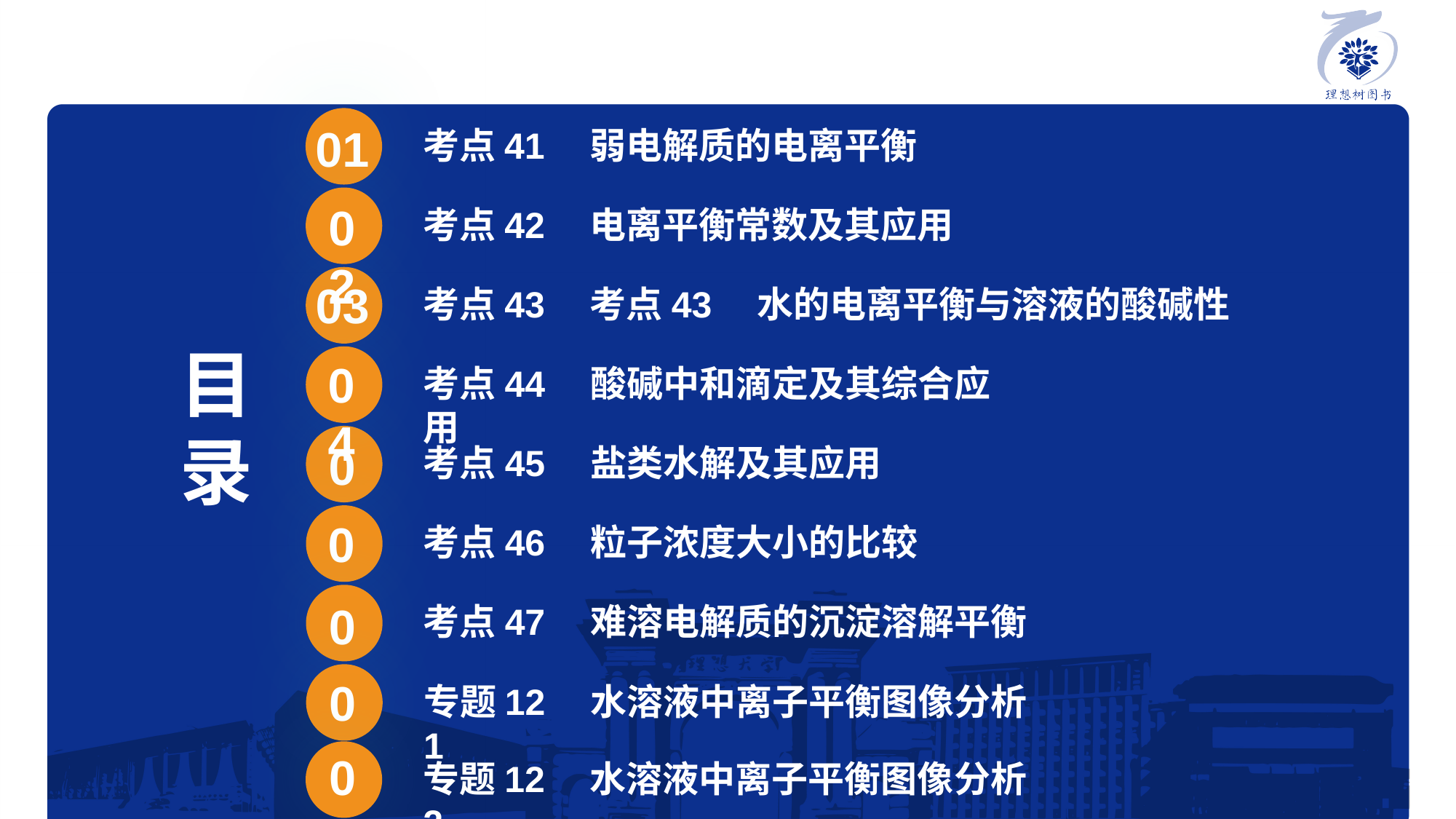

01
考点41　弱电解质的电离平衡

02
考点42　电离平衡常数及其应用

04
考点44　酸碱中和滴定及其综合应用

06
考点46　粒子浓度大小的比较

07
考点47　难溶电解质的沉淀溶解平衡

08
专题12　水溶液中离子平衡图像分析1

05
考点45　盐类水解及其应用

09
专题12　水溶液中离子平衡图像分析2

03
考点43　考点43　水的电离平衡与溶液的酸碱性

目
录